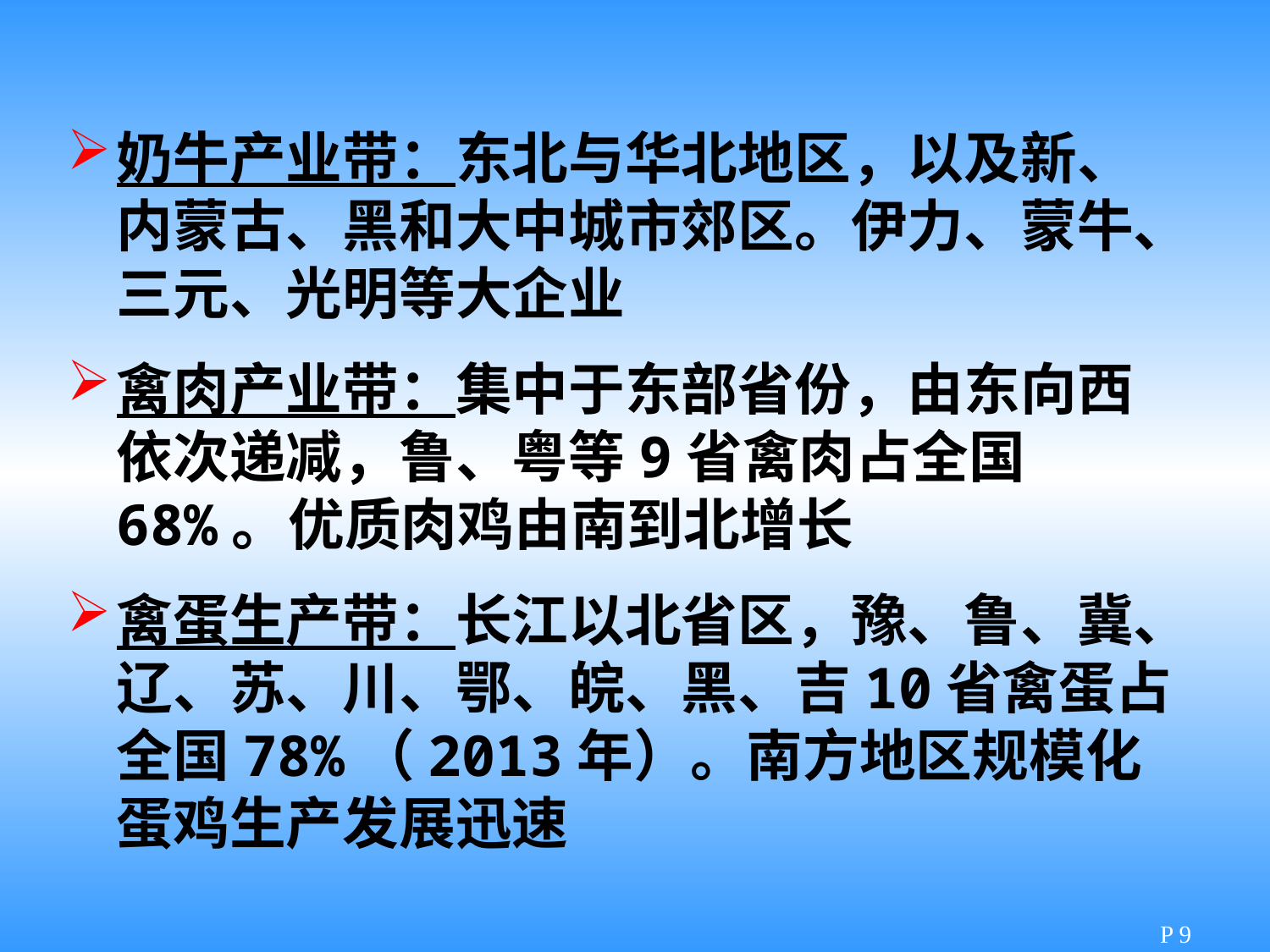

奶牛产业带：东北与华北地区，以及新、内蒙古、黑和大中城市郊区。伊力、蒙牛、三元、光明等大企业
禽肉产业带：集中于东部省份，由东向西依次递减，鲁、粤等9省禽肉占全国68%。优质肉鸡由南到北增长
禽蛋生产带：长江以北省区，豫、鲁、冀、辽、苏、川、鄂、皖、黑、吉10省禽蛋占全国78%（2013年）。南方地区规模化蛋鸡生产发展迅速
P 9